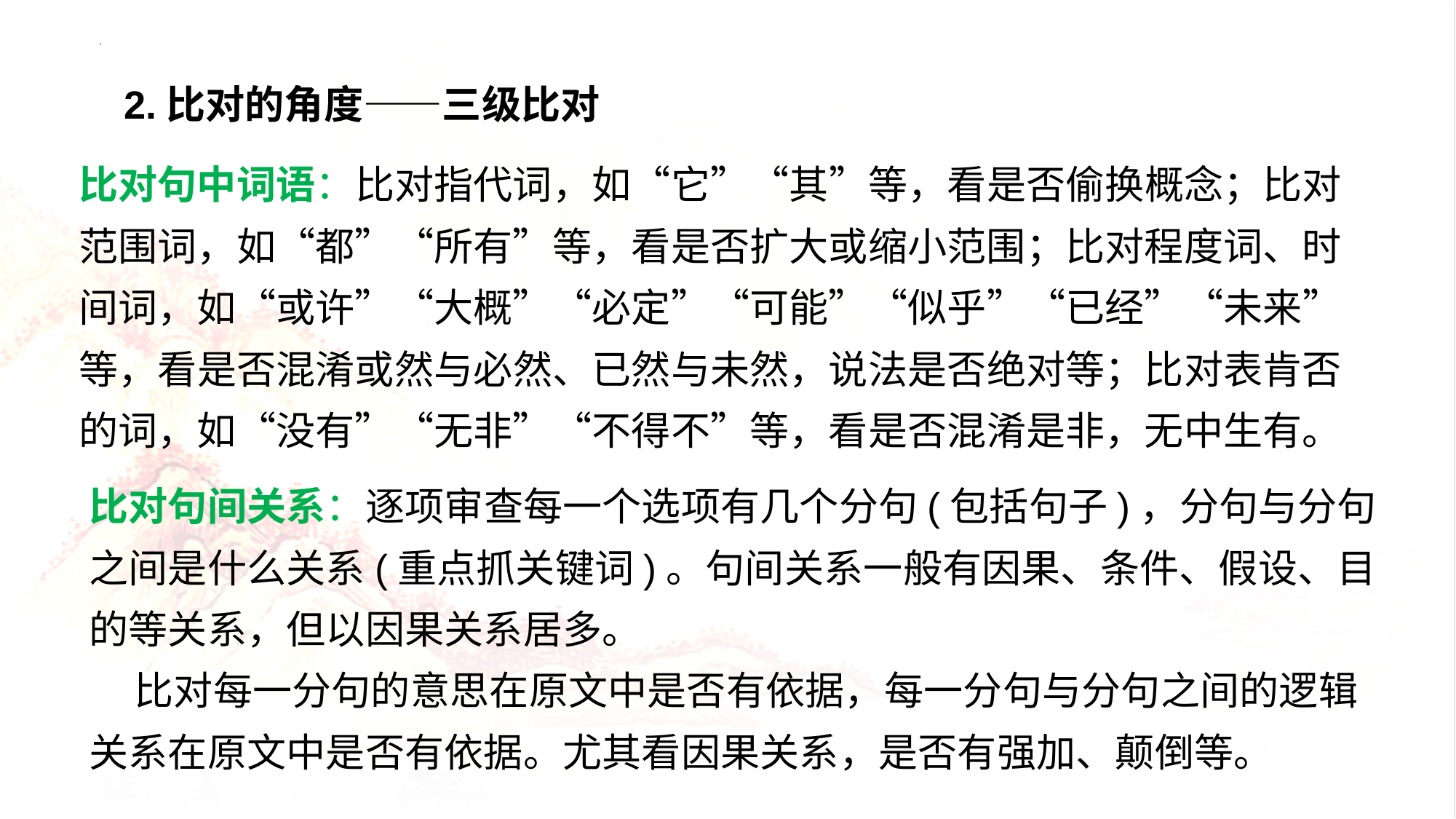

2.比对的角度——三级比对
比对句中词语：比对指代词，如“它”“其”等，看是否偷换概念；比对范围词，如“都”“所有”等，看是否扩大或缩小范围；比对程度词、时间词，如“或许”“大概”“必定”“可能”“似乎”“已经”“未来”等，看是否混淆或然与必然、已然与未然，说法是否绝对等；比对表肯否的词，如“没有”“无非”“不得不”等，看是否混淆是非，无中生有。
比对句间关系：逐项审查每一个选项有几个分句(包括句子)，分句与分句之间是什么关系(重点抓关键词)。句间关系一般有因果、条件、假设、目的等关系，但以因果关系居多。
    比对每一分句的意思在原文中是否有依据，每一分句与分句之间的逻辑关系在原文中是否有依据。尤其看因果关系，是否有强加、颠倒等。